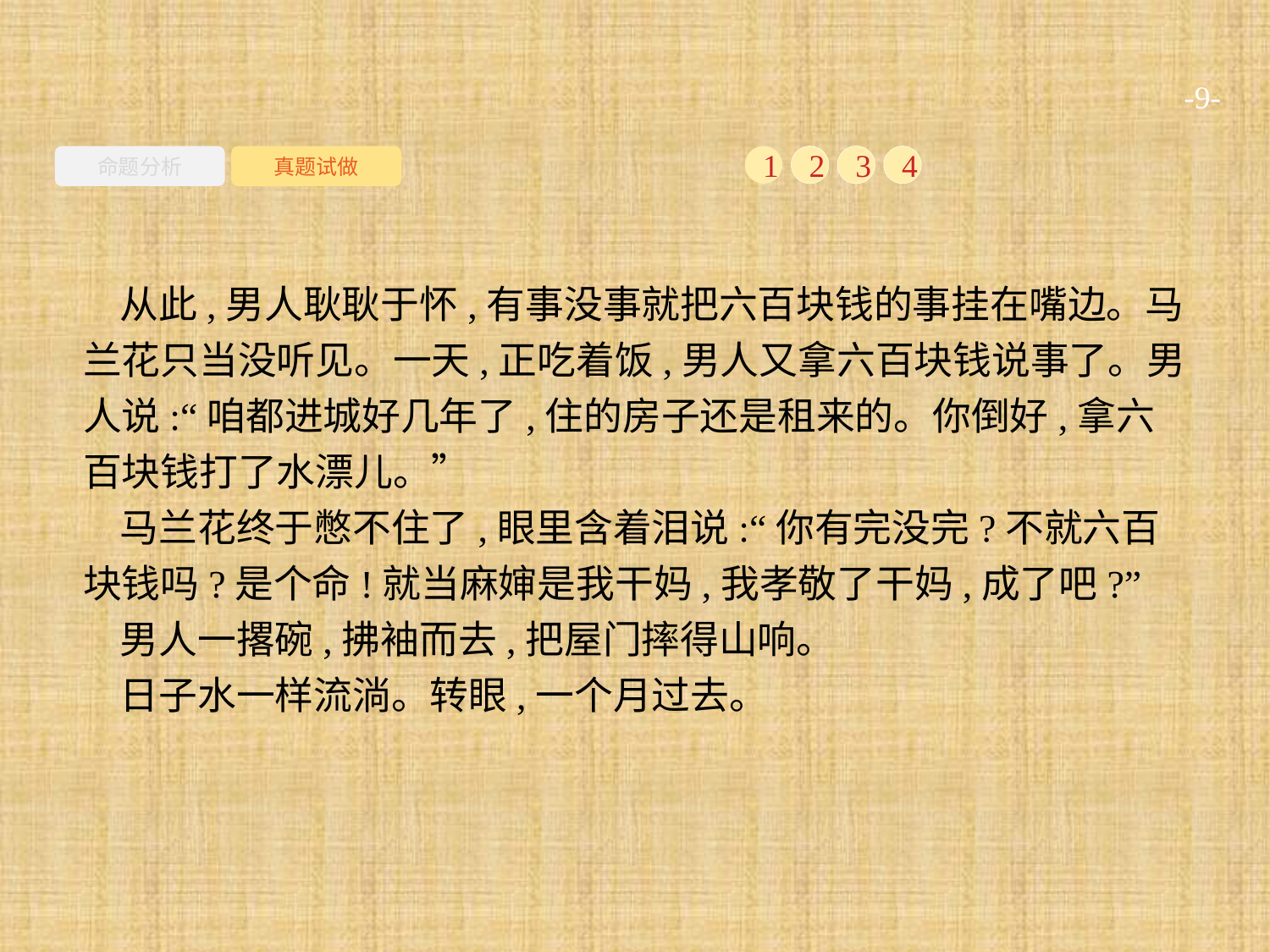

-9-
命题分析
真题试做
1
2
3
4
从此,男人耿耿于怀,有事没事就把六百块钱的事挂在嘴边。马兰花只当没听见。一天,正吃着饭,男人又拿六百块钱说事了。男人说:“咱都进城好几年了,住的房子还是租来的。你倒好,拿六百块钱打了水漂儿。”
马兰花终于憋不住了,眼里含着泪说:“你有完没完?不就六百块钱吗?是个命!就当麻婶是我干妈,我孝敬了干妈,成了吧?”
男人一撂碗,拂袖而去,把屋门摔得山响。
日子水一样流淌。转眼,一个月过去。